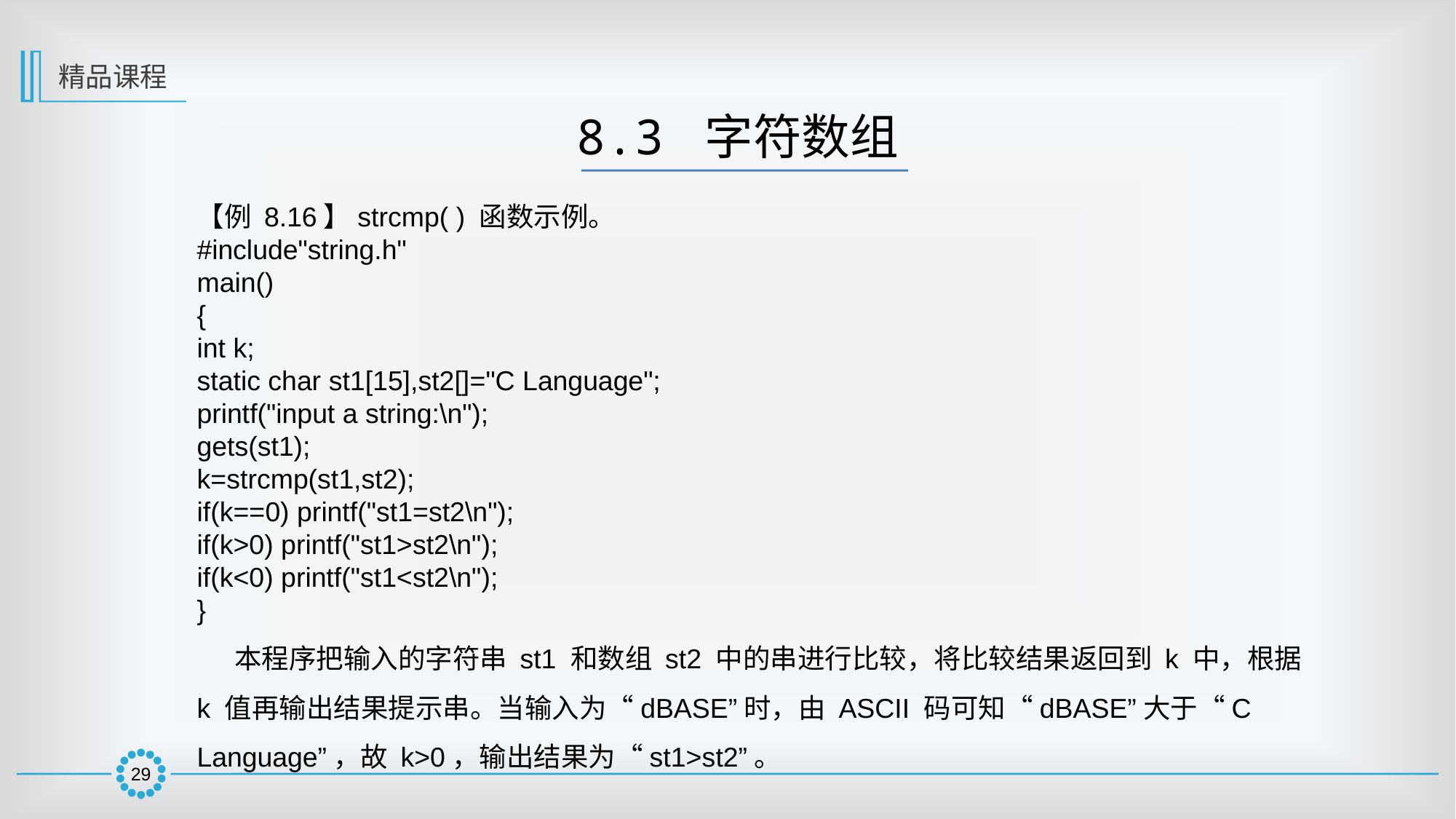

精品课程
8.3 字符数组

【例 8.16】strcmp( ) 函数示例。
#include"string.h"
main()
{
int k;
static char st1[15],st2[]="C Language";
printf("input a string:\n");
gets(st1);
k=strcmp(st1,st2);
if(k==0) printf("st1=st2\n");
if(k>0) printf("st1>st2\n");
if(k<0) printf("st1<st2\n");
}
     本程序把输入的字符串 st1 和数组 st2 中的串进行比较，将比较结果返回到 k 中，根据 k 值再输出结果提示串。当输入为“dBASE”时，由 ASCII 码可知“dBASE”大于“C
Language”，故 k>0，输出结果为“st1>st2”。

29